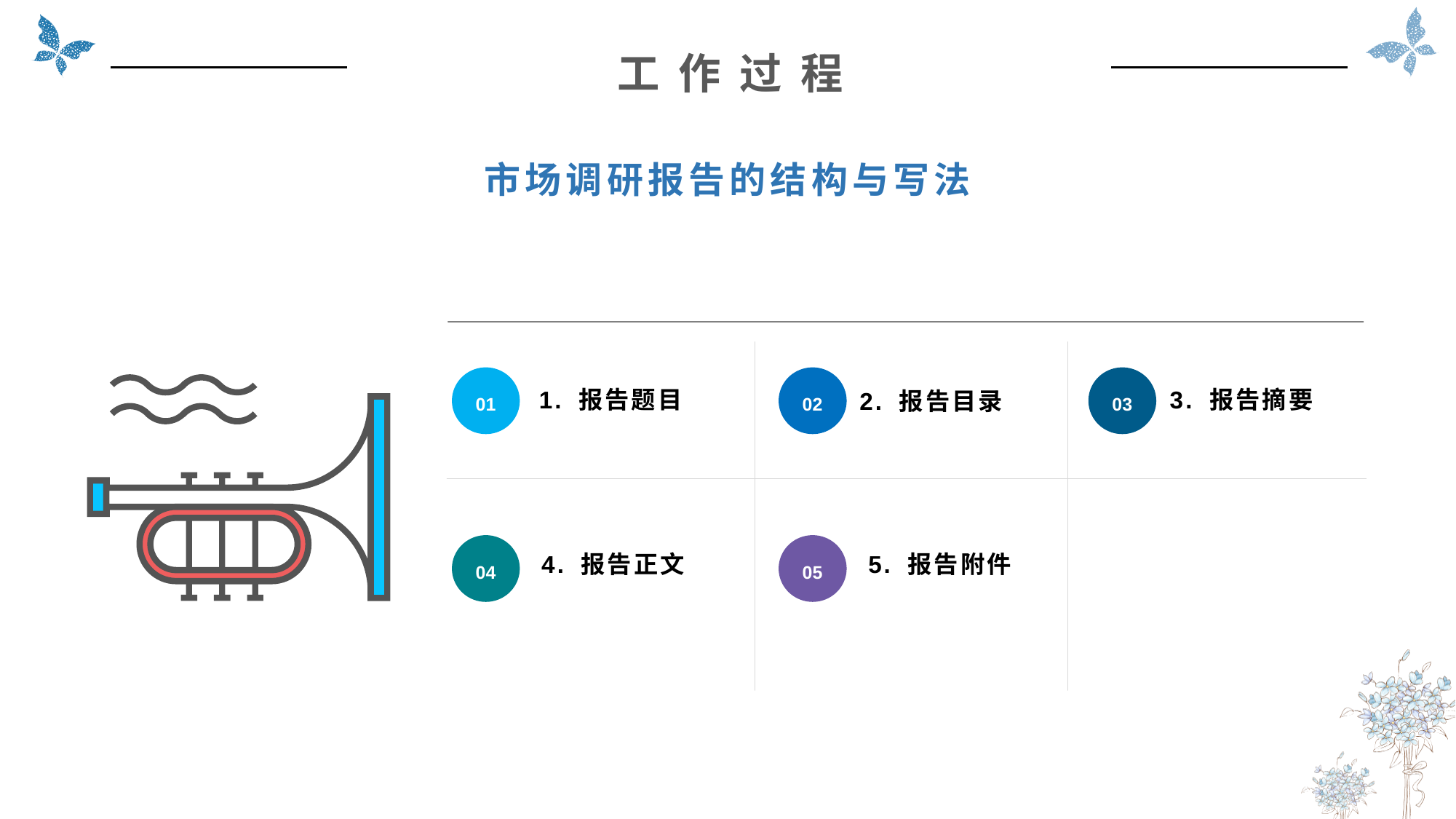

工 作 过 程
市场调研报告的结构与写法
01
02
03

1. 报告题目
3. 报告摘要
2. 报告目录

04
05
4. 报告正文
5. 报告附件